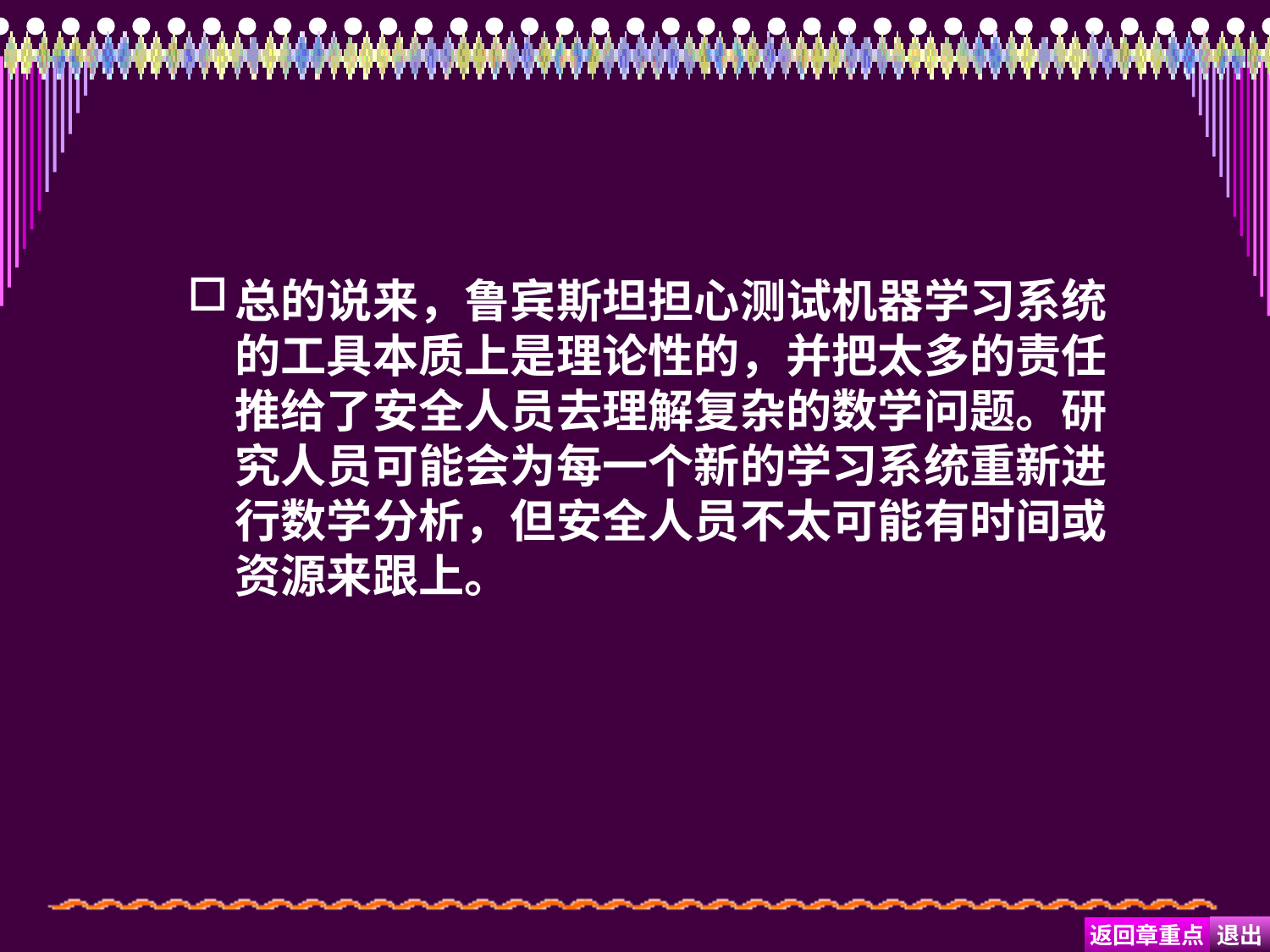

#
总的说来，鲁宾斯坦担心测试机器学习系统的工具本质上是理论性的，并把太多的责任推给了安全人员去理解复杂的数学问题。研究人员可能会为每一个新的学习系统重新进行数学分析，但安全人员不太可能有时间或资源来跟上。